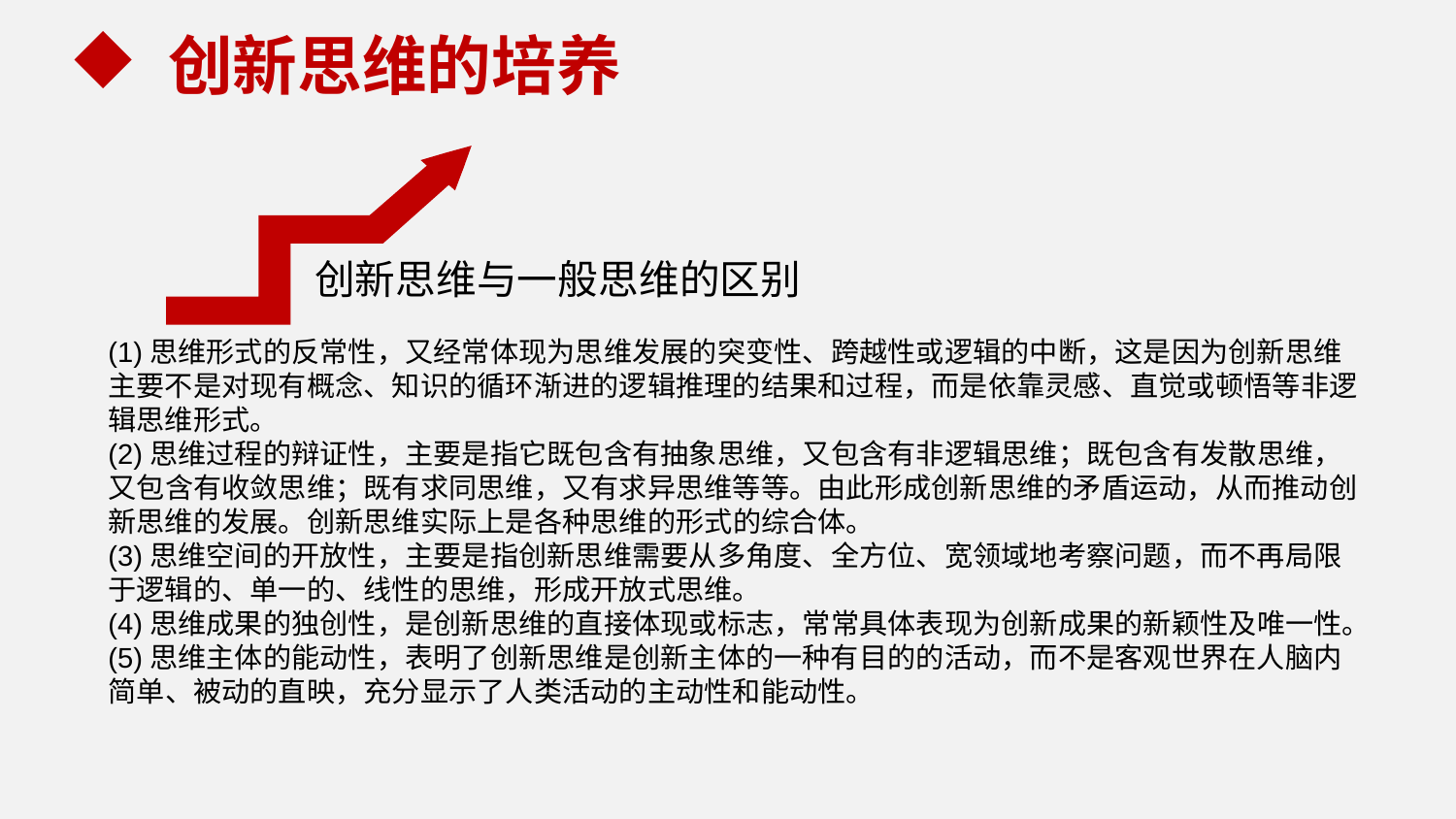

创新思维的培养

创新思维与一般思维的区别
(1)思维形式的反常性，又经常体现为思维发展的突变性、跨越性或逻辑的中断，这是因为创新思维主要不是对现有概念、知识的循环渐进的逻辑推理的结果和过程，而是依靠灵感、直觉或顿悟等非逻辑思维形式。
(2)思维过程的辩证性，主要是指它既包含有抽象思维，又包含有非逻辑思维；既包含有发散思维，又包含有收敛思维；既有求同思维，又有求异思维等等。由此形成创新思维的矛盾运动，从而推动创新思维的发展。创新思维实际上是各种思维的形式的综合体。
(3)思维空间的开放性，主要是指创新思维需要从多角度、全方位、宽领域地考察问题，而不再局限于逻辑的、单一的、线性的思维，形成开放式思维。
(4)思维成果的独创性，是创新思维的直接体现或标志，常常具体表现为创新成果的新颖性及唯一性。
(5)思维主体的能动性，表明了创新思维是创新主体的一种有目的的活动，而不是客观世界在人脑内简单、被动的直映，充分显示了人类活动的主动性和能动性。